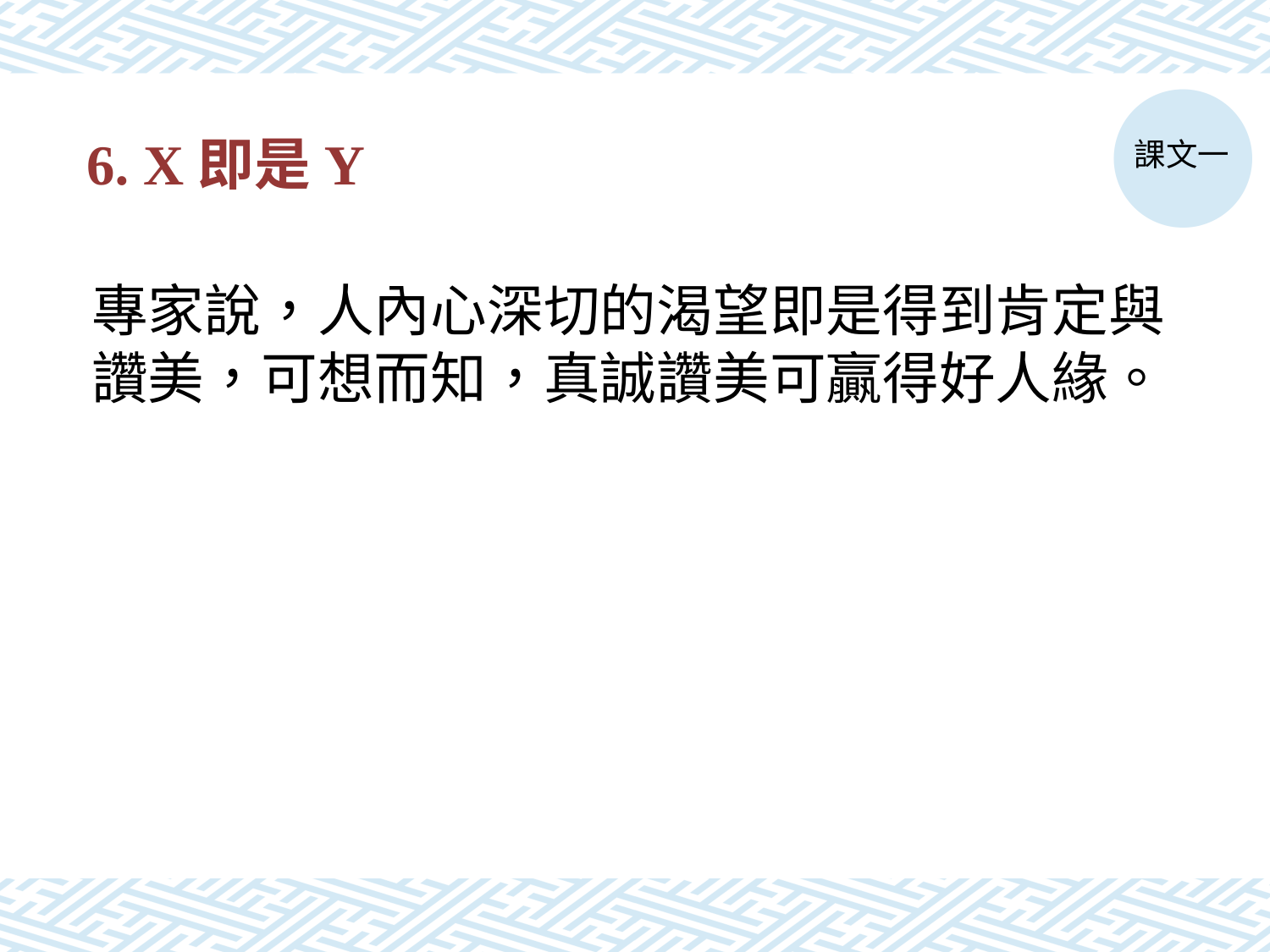

課文一
# 6. X即是Y
專家說，人內心深切的渴望即是得到肯定與讚美，可想而知，真誠讚美可贏得好人緣。